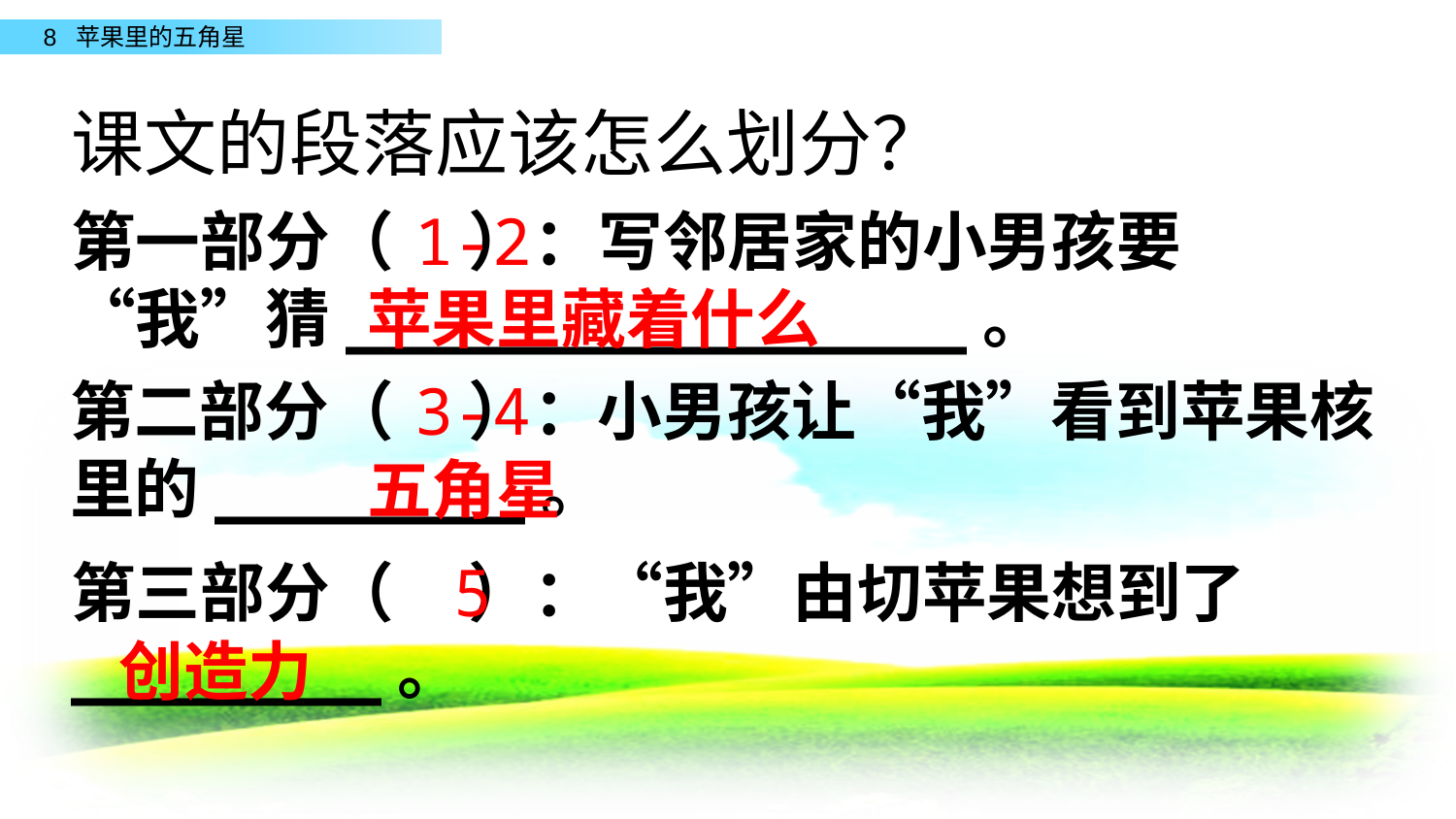

课文的段落应该怎么划分？
第一部分（     ）：写邻居家的小男孩要“我”猜________________。
1-2
苹果里藏着什么
3-4
第二部分（     ）：小男孩让“我”看到苹果核里的________。

五角星
第三部分（     ）：“我”由切苹果想到了________。
5
创造力